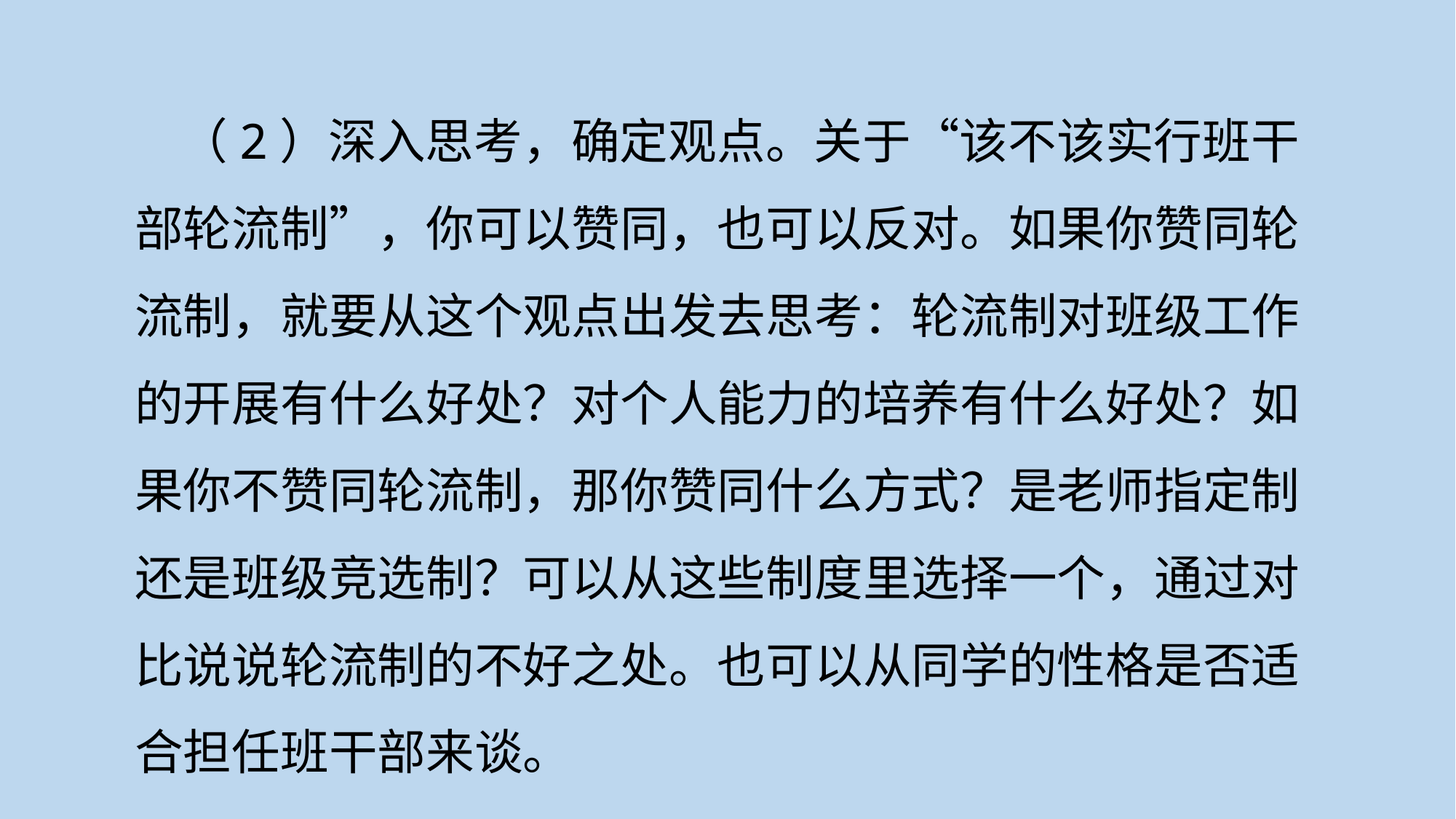

（2）深入思考，确定观点。关于“该不该实行班干部轮流制”，你可以赞同，也可以反对。如果你赞同轮流制，就要从这个观点出发去思考：轮流制对班级工作的开展有什么好处？对个人能力的培养有什么好处？如果你不赞同轮流制，那你赞同什么方式？是老师指定制还是班级竞选制？可以从这些制度里选择一个，通过对比说说轮流制的不好之处。也可以从同学的性格是否适合担任班干部来谈。